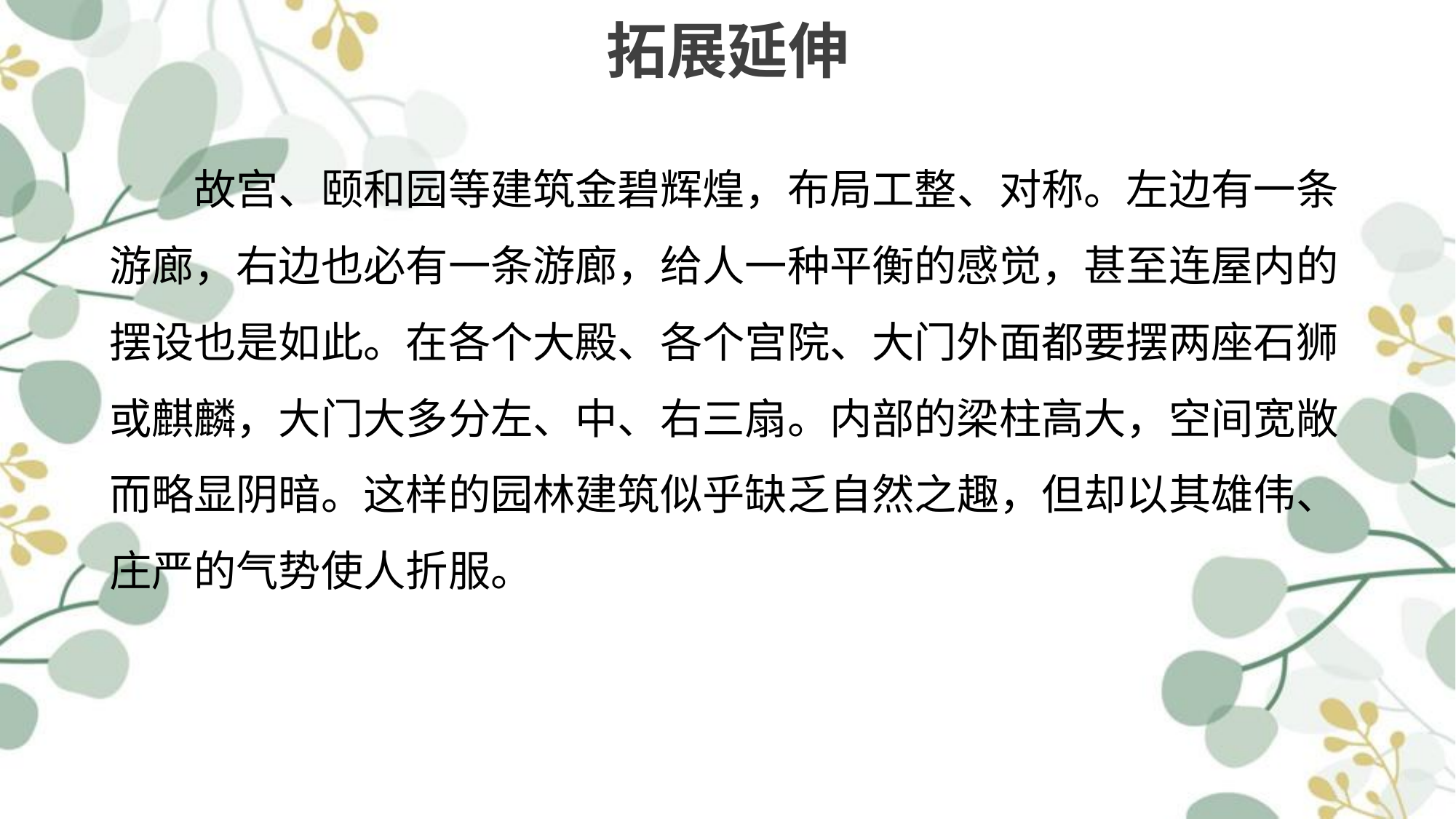

拓展延伸
　　故宫、颐和园等建筑金碧辉煌，布局工整、对称。左边有一条游廊，右边也必有一条游廊，给人一种平衡的感觉，甚至连屋内的摆设也是如此。在各个大殿、各个宫院、大门外面都要摆两座石狮或麒麟，大门大多分左、中、右三扇。内部的梁柱高大，空间宽敞而略显阴暗。这样的园林建筑似乎缺乏自然之趣，但却以其雄伟、庄严的气势使人折服。